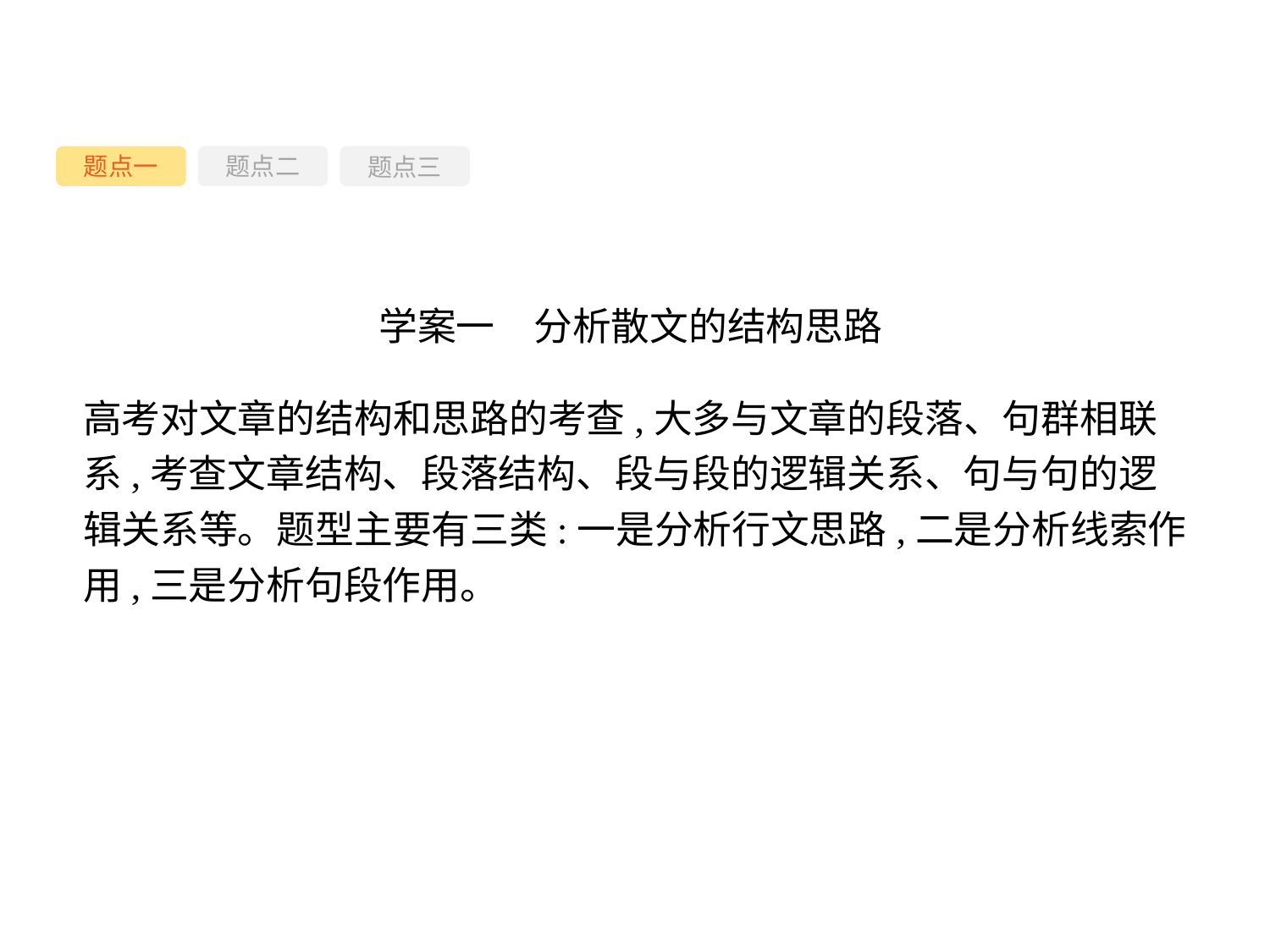

题点一
题点三
题点二
学案一　分析散文的结构思路
高考对文章的结构和思路的考查,大多与文章的段落、句群相联系,考查文章结构、段落结构、段与段的逻辑关系、句与句的逻辑关系等。题型主要有三类:一是分析行文思路,二是分析线索作用,三是分析句段作用。
-23-